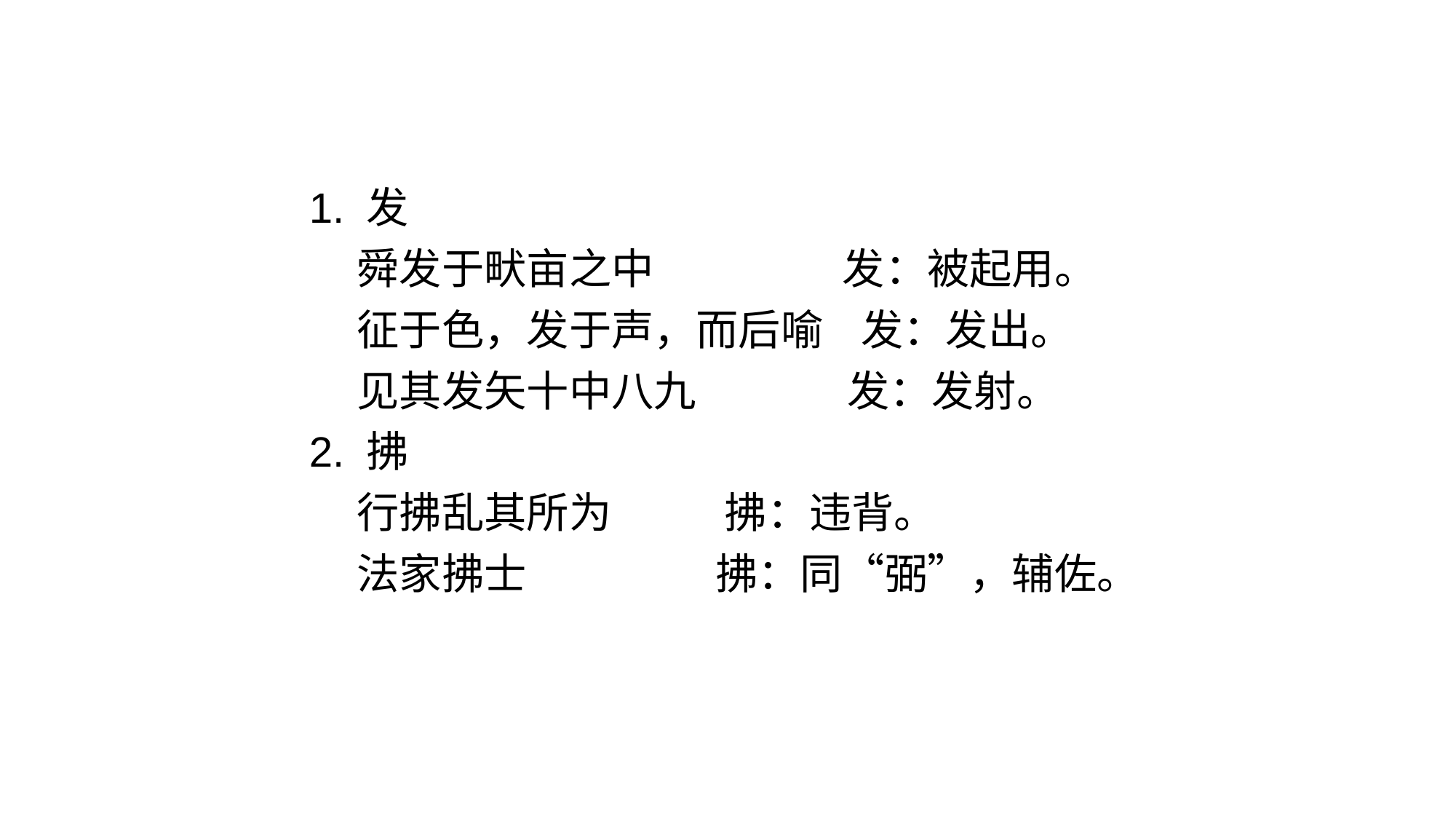

1. 发
    舜发于畎亩之中                    发：被起用。
    征于色，发于声，而后喻    发：发出。
    见其发矢十中八九                发：发射。
2. 拂
    行拂乱其所为            拂：违背。
    法家拂士                    拂：同“弼”，辅佐。